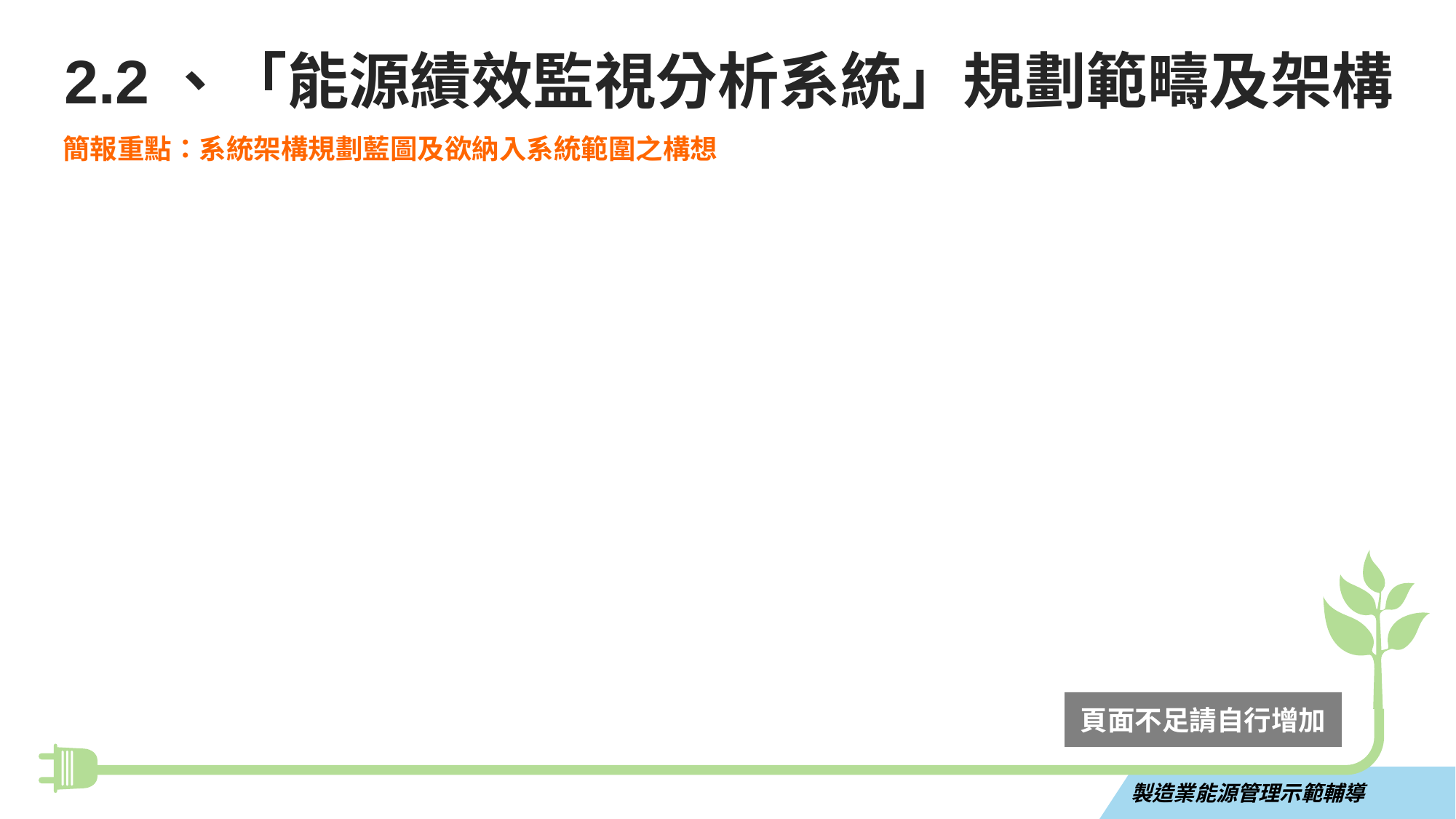

2.2、「能源績效監視分析系統」規劃範疇及架構
簡報重點：系統架構規劃藍圖及欲納入系統範圍之構想
頁面不足請自行增加